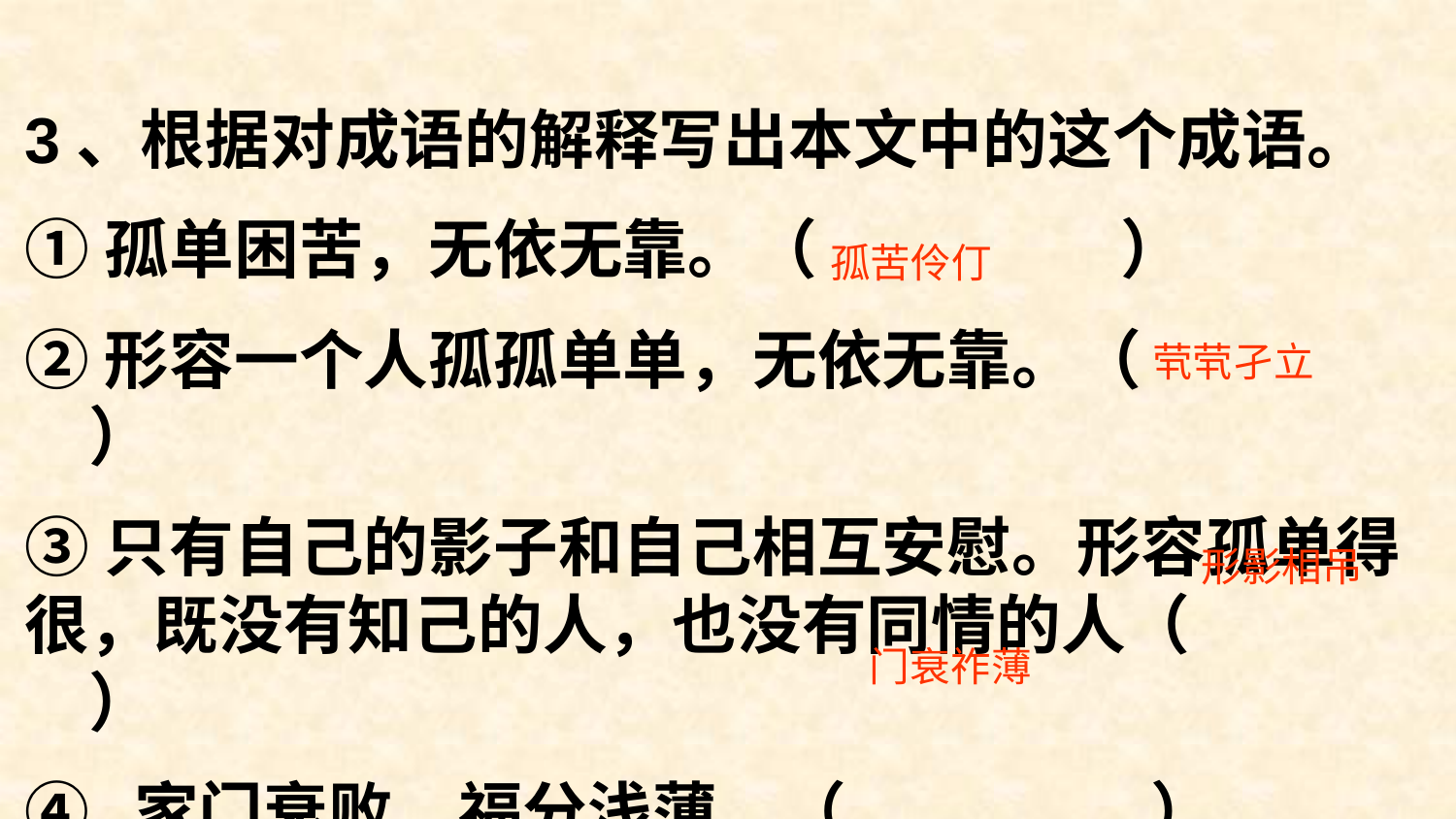

3、根据对成语的解释写出本文中的这个成语。
①孤单困苦，无依无靠。（  　　　　 ）
②形容一个人孤孤单单，无依无靠。（  　　　）
③只有自己的影子和自己相互安慰。形容孤单得很，既没有知己的人，也没有同情的人（  　　）
④  家门衰败，福分浅薄。（  　　　　 ）
孤苦伶仃
茕茕孑立
形影相吊
门衰祚薄